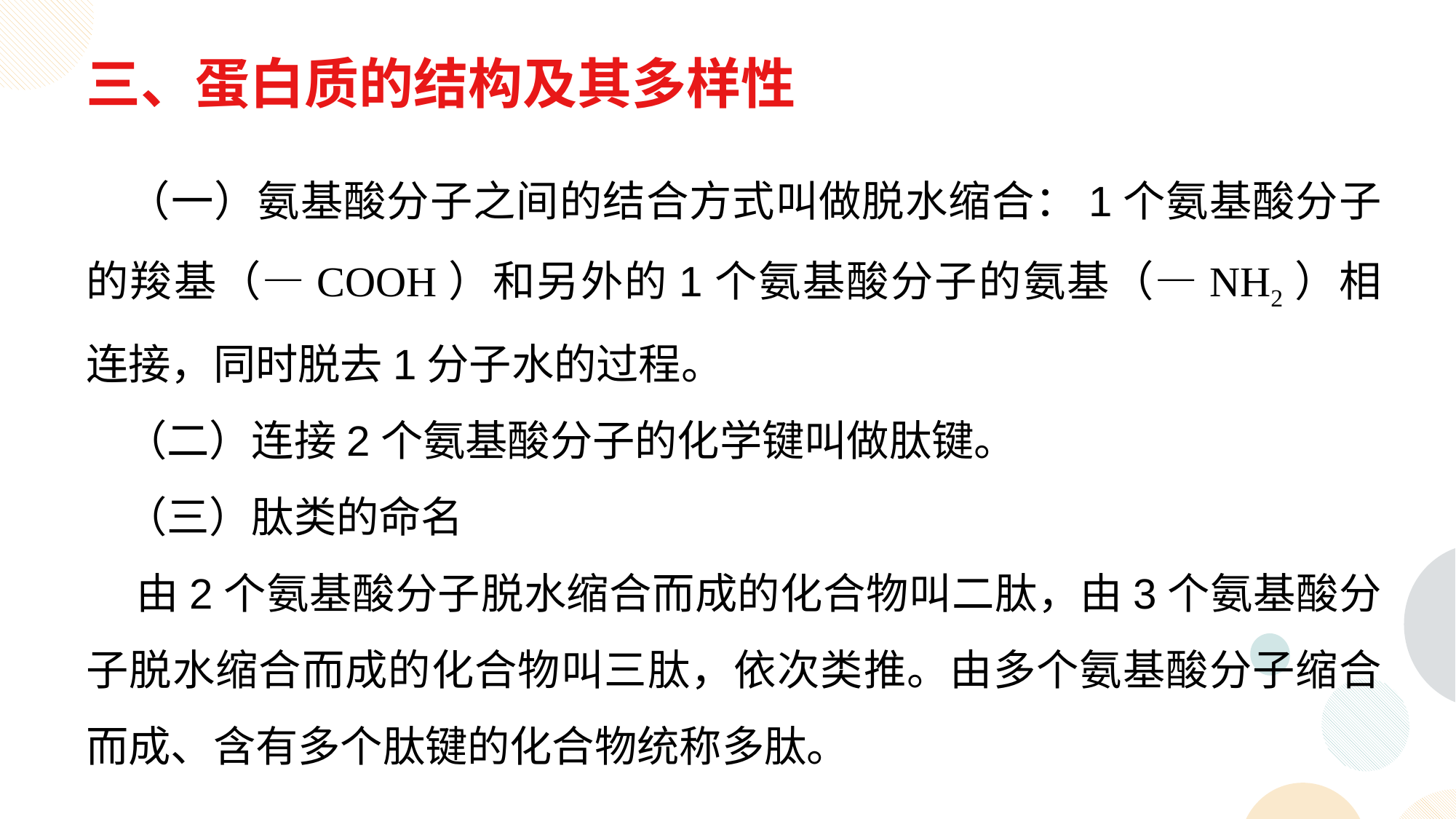

三、蛋白质的结构及其多样性
   （一）氨基酸分子之间的结合方式叫做脱水缩合：1个氨基酸分子的羧基（—COOH）和另外的1个氨基酸分子的氨基（—NH2）相连接，同时脱去1分子水的过程。
   （二）连接2个氨基酸分子的化学键叫做肽键。
   （三）肽类的命名
    由2个氨基酸分子脱水缩合而成的化合物叫二肽，由3个氨基酸分子脱水缩合而成的化合物叫三肽，依次类推。由多个氨基酸分子缩合而成、含有多个肽键的化合物统称多肽。